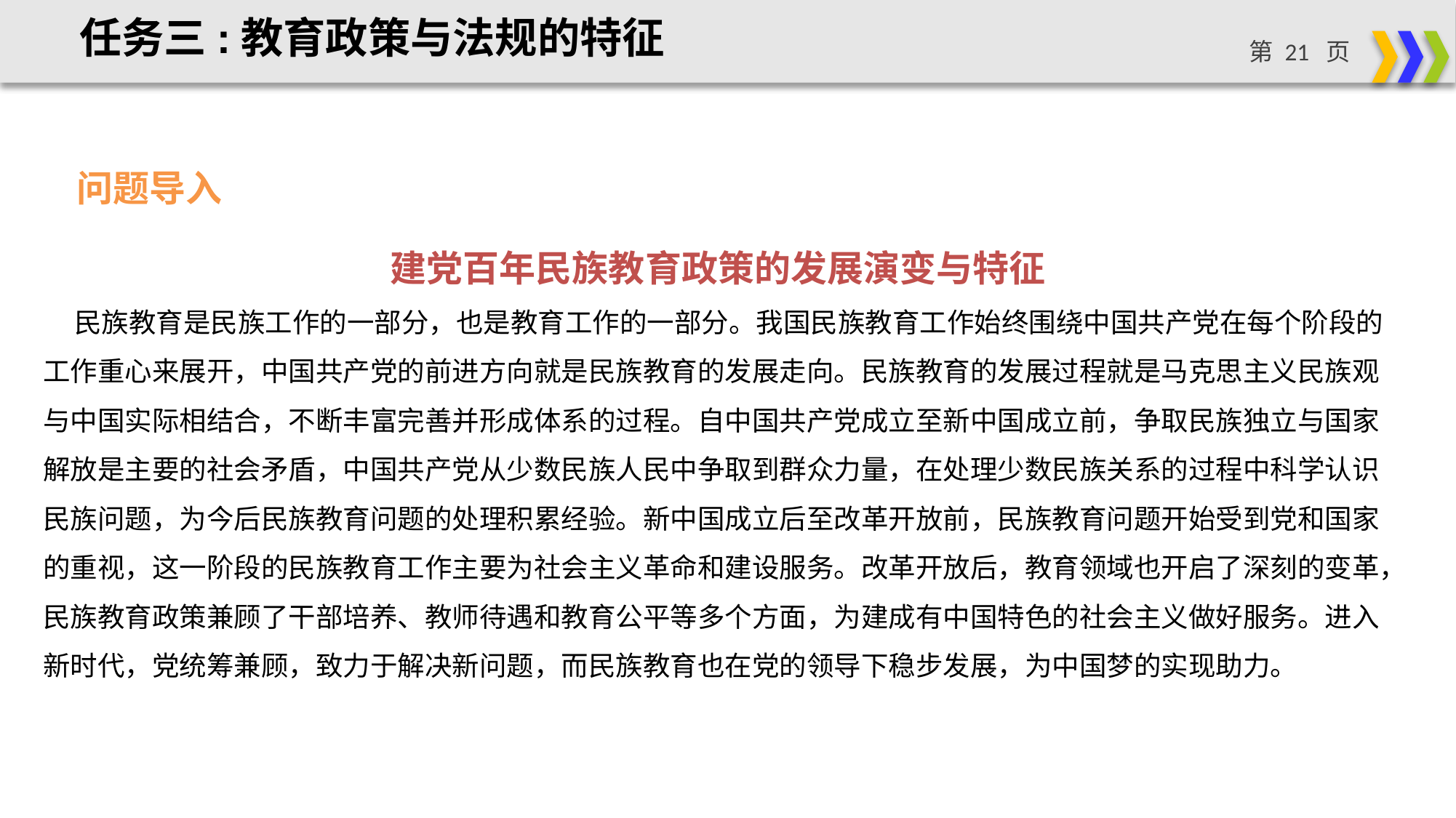

任务三:教育政策与法规的特征
问题导入
建党百年民族教育政策的发展演变与特征
    民族教育是民族工作的一部分，也是教育工作的一部分。我国民族教育工作始终围绕中国共产党在每个阶段的工作重心来展开，中国共产党的前进方向就是民族教育的发展走向。民族教育的发展过程就是马克思主义民族观与中国实际相结合，不断丰富完善并形成体系的过程。自中国共产党成立至新中国成立前，争取民族独立与国家解放是主要的社会矛盾，中国共产党从少数民族人民中争取到群众力量，在处理少数民族关系的过程中科学认识民族问题，为今后民族教育问题的处理积累经验。新中国成立后至改革开放前，民族教育问题开始受到党和国家的重视，这一阶段的民族教育工作主要为社会主义革命和建设服务。改革开放后，教育领域也开启了深刻的变革，民族教育政策兼顾了干部培养、教师待遇和教育公平等多个方面，为建成有中国特色的社会主义做好服务。进入新时代，党统筹兼顾，致力于解决新问题，而民族教育也在党的领导下稳步发展，为中国梦的实现助力。